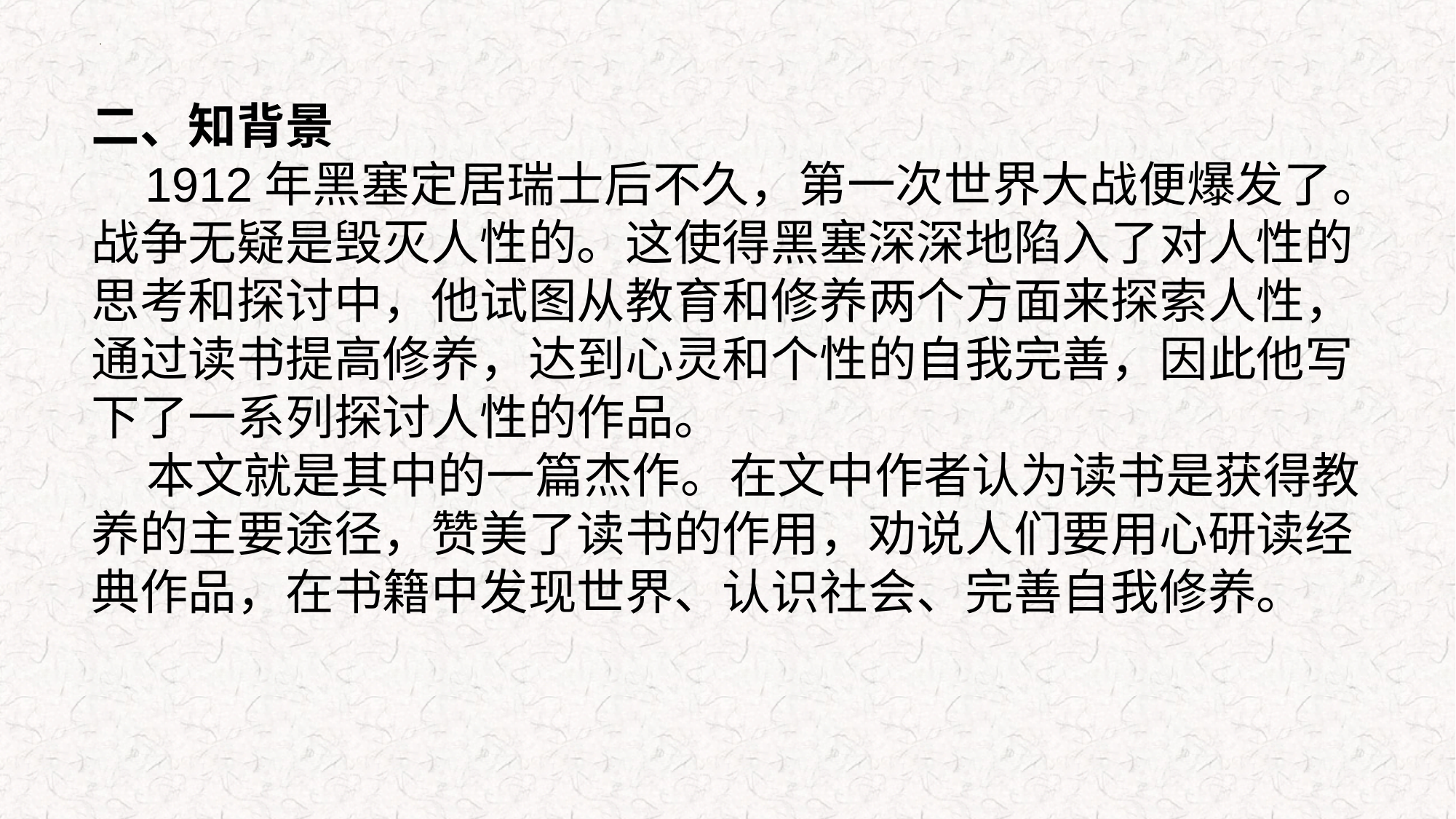

二、知背景
    1912年黑塞定居瑞士后不久，第一次世界大战便爆发了。战争无疑是毁灭人性的。这使得黑塞深深地陷入了对人性的思考和探讨中，他试图从教育和修养两个方面来探索人性，通过读书提高修养，达到心灵和个性的自我完善，因此他写下了一系列探讨人性的作品。
    本文就是其中的一篇杰作。在文中作者认为读书是获得教养的主要途径，赞美了读书的作用，劝说人们要用心研读经典作品，在书籍中发现世界、认识社会、完善自我修养。